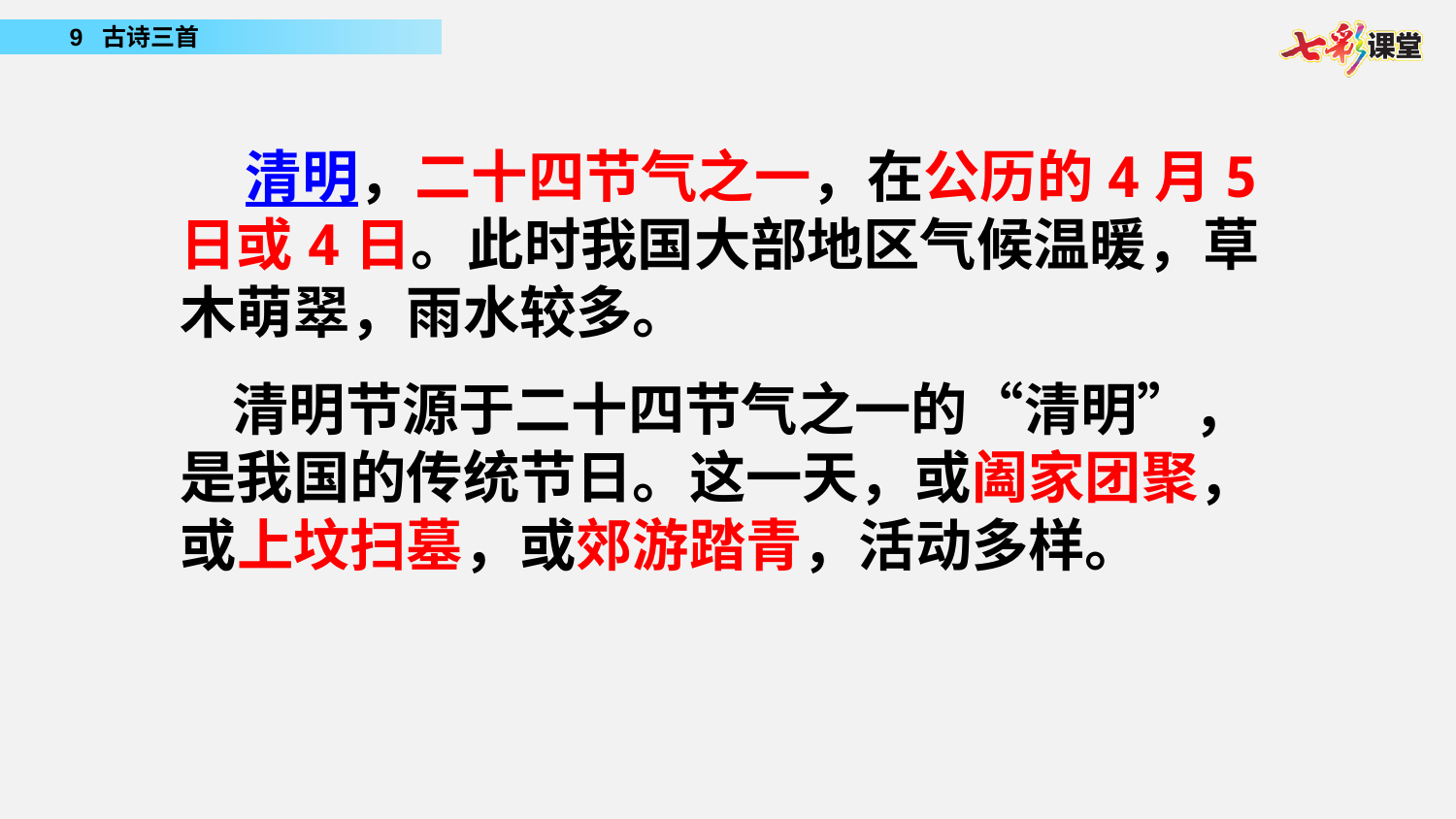

清明，二十四节气之一，在公历的4月5日或4日。此时我国大部地区气候温暖，草木萌翠，雨水较多。
   清明节源于二十四节气之一的“清明”，是我国的传统节日。这一天，或阖家团聚，或上坟扫墓，或郊游踏青，活动多样。